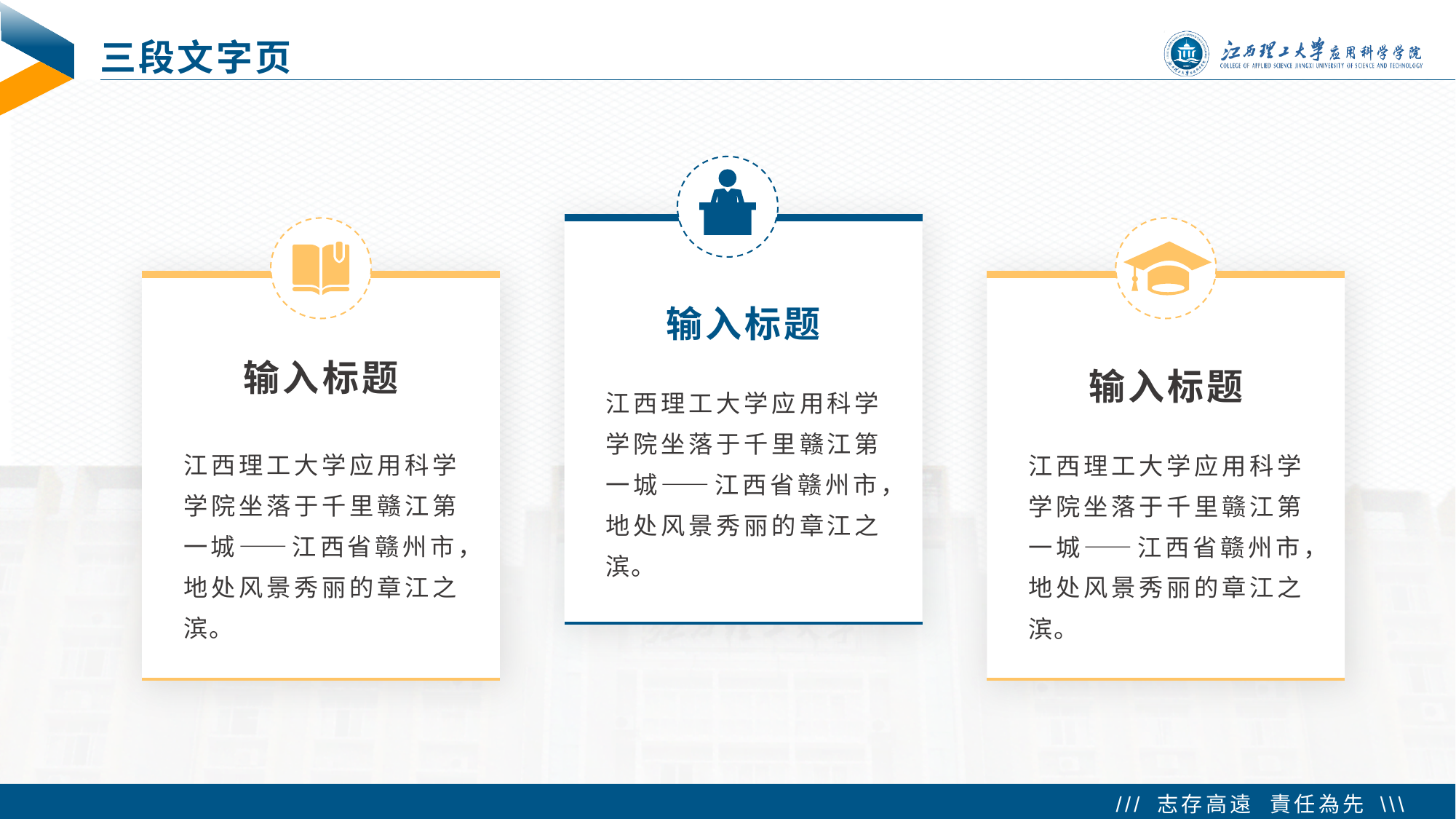

# 三段文字页

输入标题
输入标题
输入标题
江西理工大学应用科学学院坐落于千里赣江第一城——江西省赣州市，地处风景秀丽的章江之滨。
江西理工大学应用科学学院坐落于千里赣江第一城——江西省赣州市，地处风景秀丽的章江之滨。
江西理工大学应用科学学院坐落于千里赣江第一城——江西省赣州市，地处风景秀丽的章江之滨。
  Tip：想更换图标，使用说明页的第六张幻灯片有附赠的图标哦；或者在iSlide插件里有海量图标可免费下载，
        iSlide插件下载官网 https://www.islide.cc/download